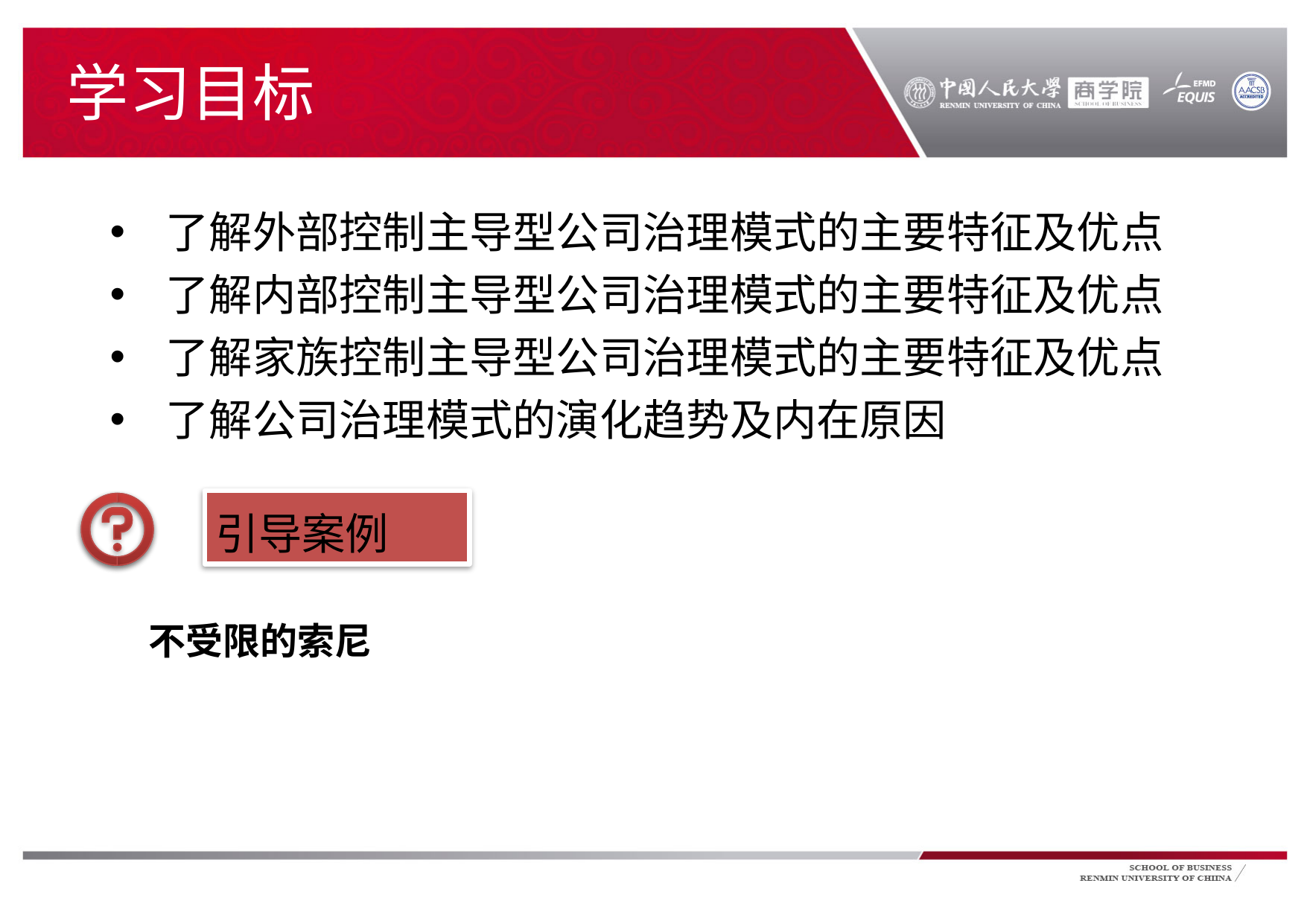

# 学习目标

了解外部控制主导型公司治理模式的主要特征及优点
了解内部控制主导型公司治理模式的主要特征及优点
了解家族控制主导型公司治理模式的主要特征及优点
了解公司治理模式的演化趋势及内在原因
引导案例

不受限的索尼